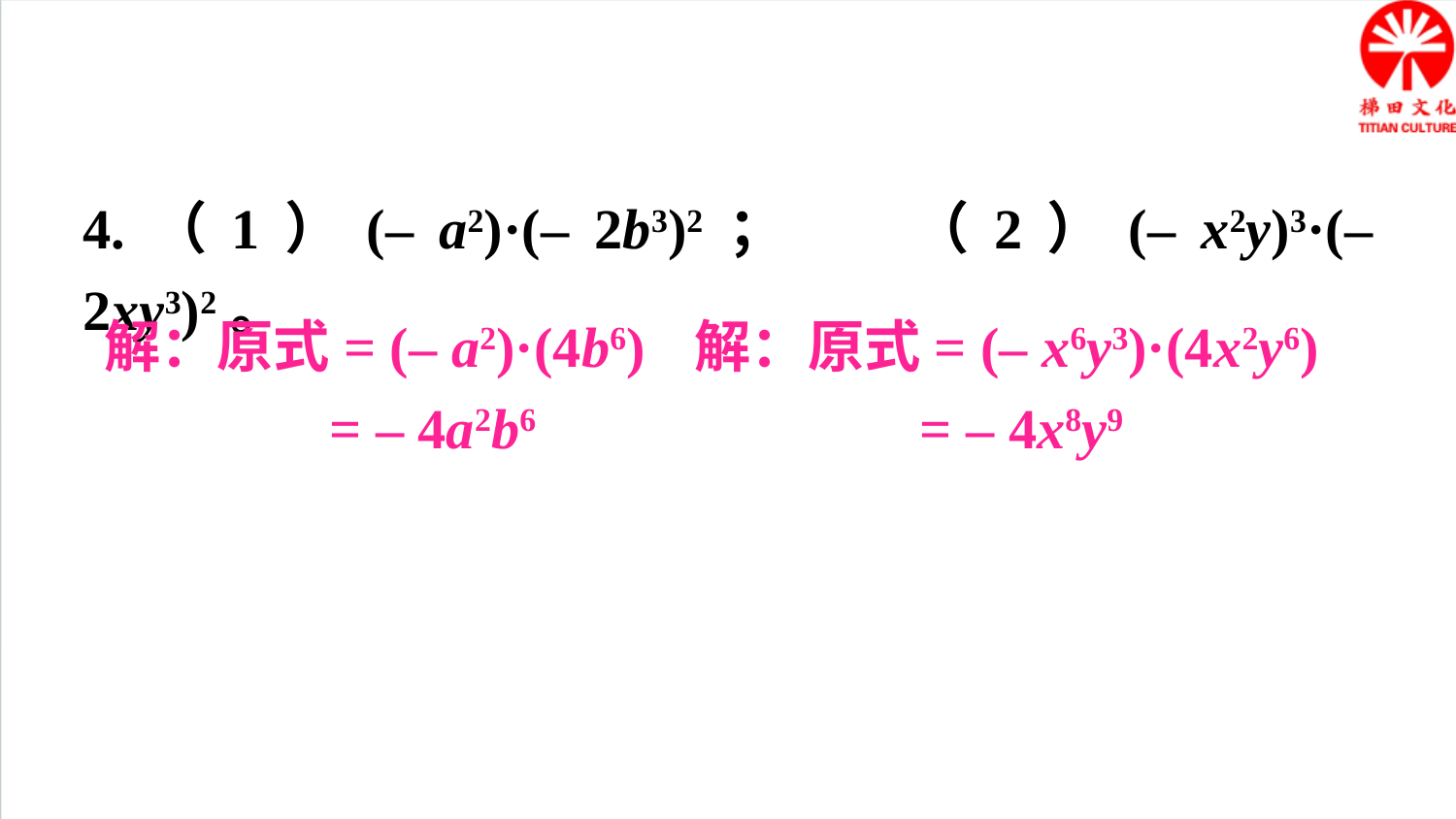

4.（1）(– a2)·(– 2b3)2；	（2）(– x2y)3·(– 2xy3)2。
解：原式= (– a2)·(4b6)
                = – 4a2b6
解：原式= (– x6y3)·(4x2y6)
                = – 4x8y9